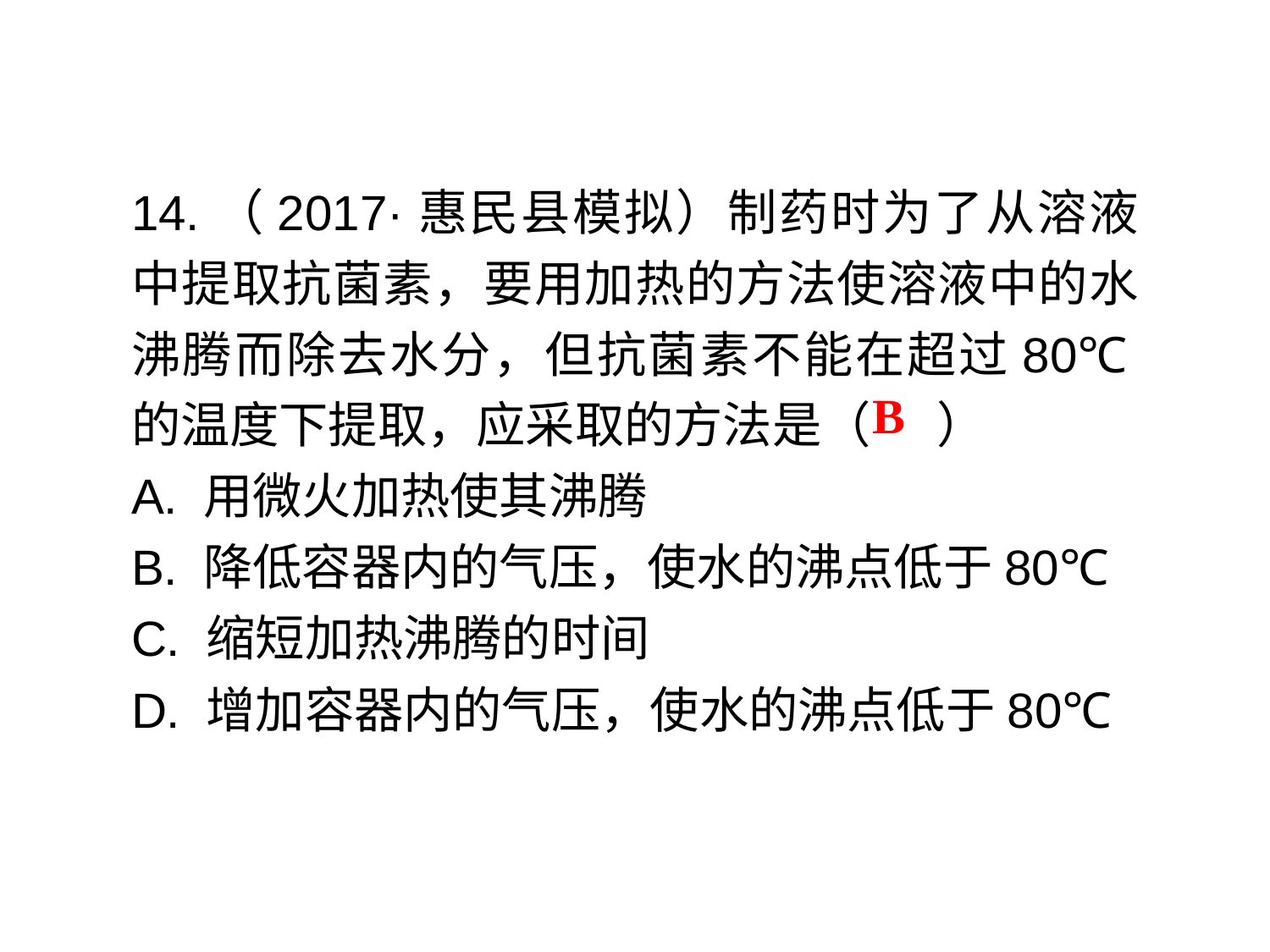

14.（2017·惠民县模拟）制药时为了从溶液中提取抗菌素，要用加热的方法使溶液中的水沸腾而除去水分，但抗菌素不能在超过80℃的温度下提取，应采取的方法是（      ）
A. 用微火加热使其沸腾
B. 降低容器内的气压，使水的沸点低于80℃
C. 缩短加热沸腾的时间
D. 增加容器内的气压，使水的沸点低于80℃
B